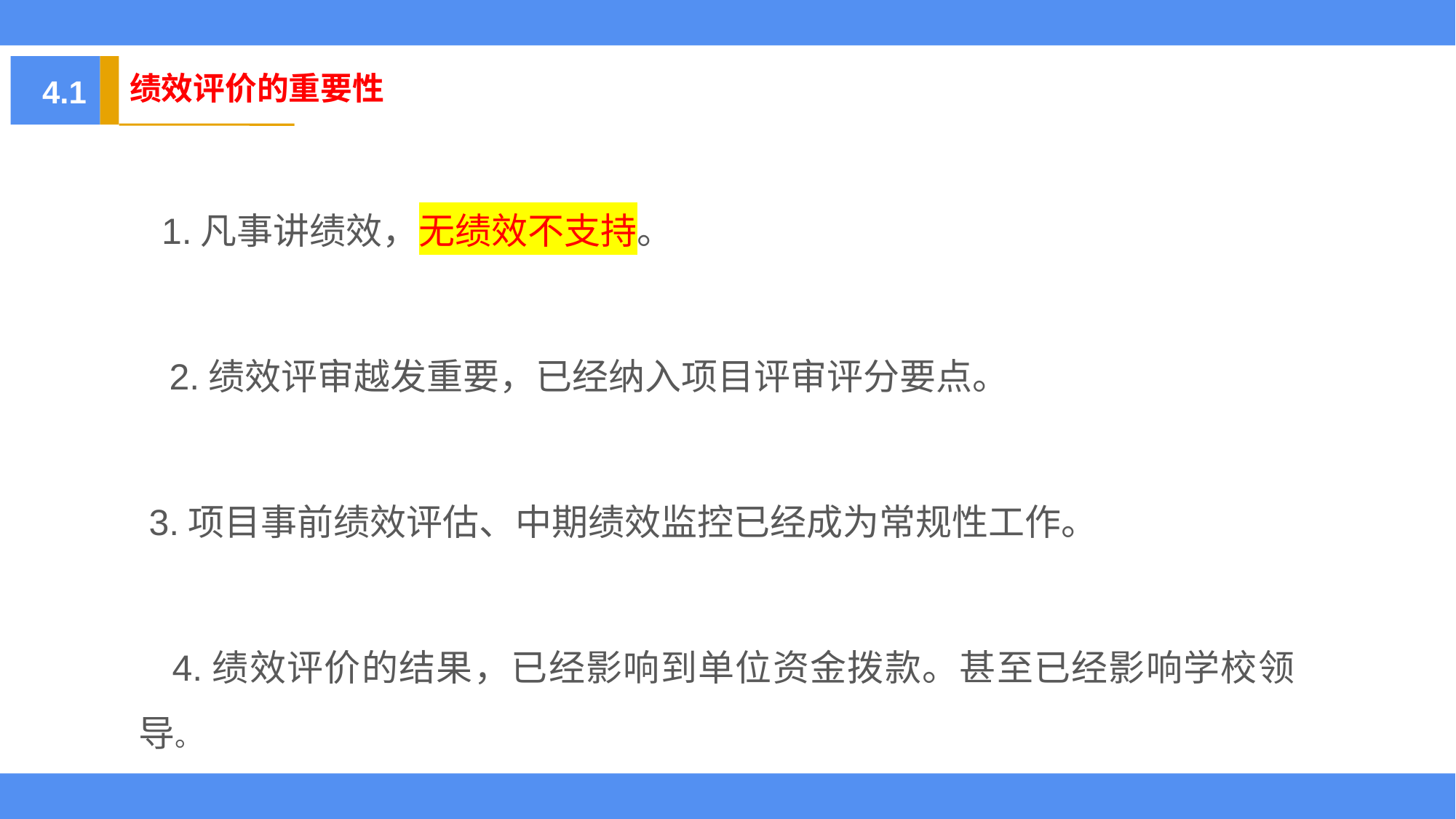

绩效评价的重要性
4.1
   1.凡事讲绩效，无绩效不支持。

   2.绩效评审越发重要，已经纳入项目评审评分要点。

 3.项目事前绩效评估、中期绩效监控已经成为常规性工作。

   4.绩效评价的结果，已经影响到单位资金拨款。甚至已经影响学校领导。